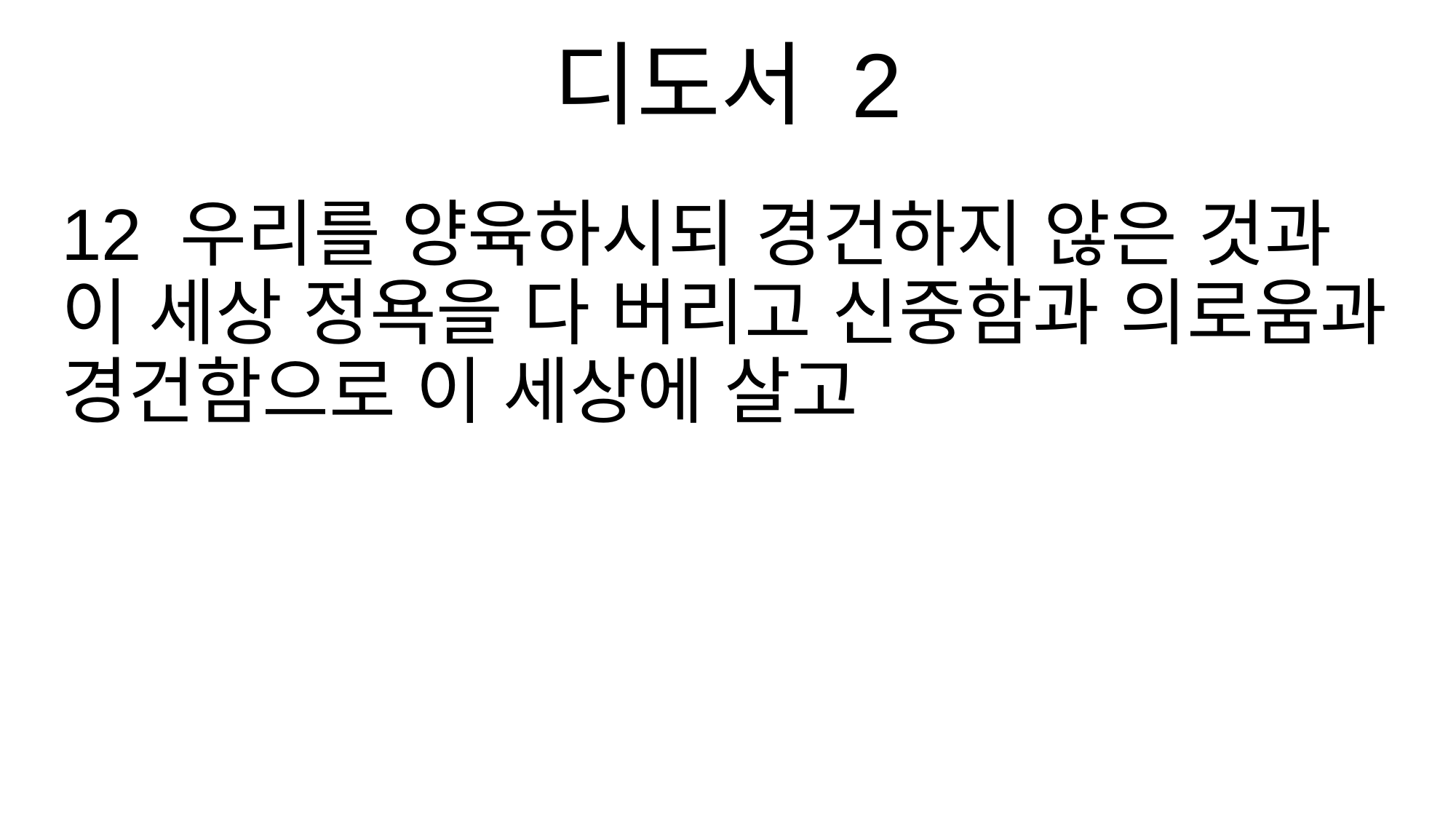

디도서 2
12 우리를 양육하시되 경건하지 않은 것과 이 세상 정욕을 다 버리고 신중함과 의로움과 경건함으로 이 세상에 살고